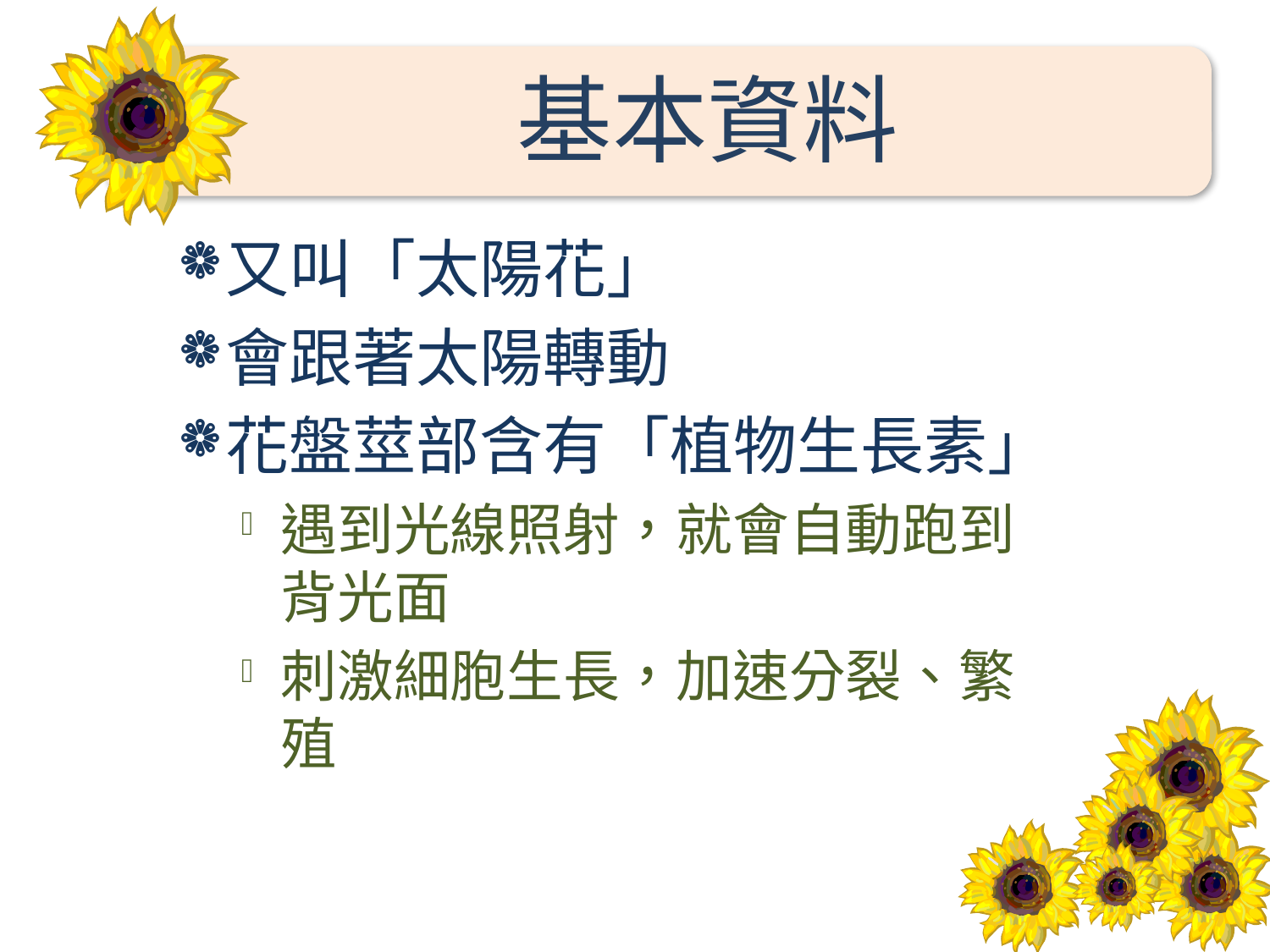

# 基本資料
又叫「太陽花」
會跟著太陽轉動
花盤莖部含有「植物生長素」
遇到光線照射，就會自動跑到背光面
刺激細胞生長，加速分裂、繁殖